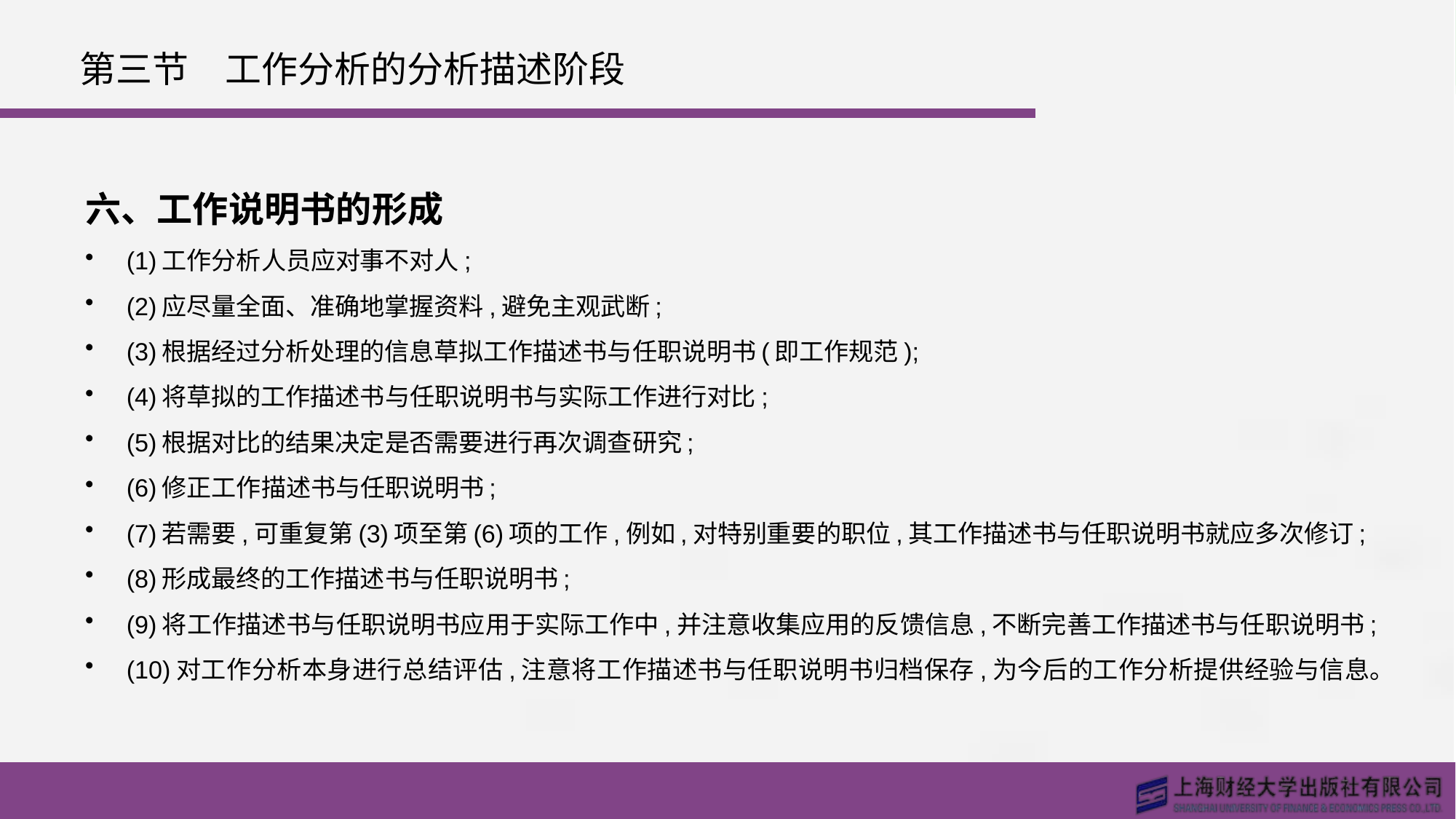

# 第三节　工作分析的分析描述阶段
六、工作说明书的形成
(1)工作分析人员应对事不对人;
(2)应尽量全面、准确地掌握资料,避免主观武断;
(3)根据经过分析处理的信息草拟工作描述书与任职说明书(即工作规范);
(4)将草拟的工作描述书与任职说明书与实际工作进行对比;
(5)根据对比的结果决定是否需要进行再次调查研究;
(6)修正工作描述书与任职说明书;
(7)若需要,可重复第(3)项至第(6)项的工作,例如,对特别重要的职位,其工作描述书与任职说明书就应多次修订;
(8)形成最终的工作描述书与任职说明书;
(9)将工作描述书与任职说明书应用于实际工作中,并注意收集应用的反馈信息,不断完善工作描述书与任职说明书;
(10)对工作分析本身进行总结评估,注意将工作描述书与任职说明书归档保存,为今后的工作分析提供经验与信息。